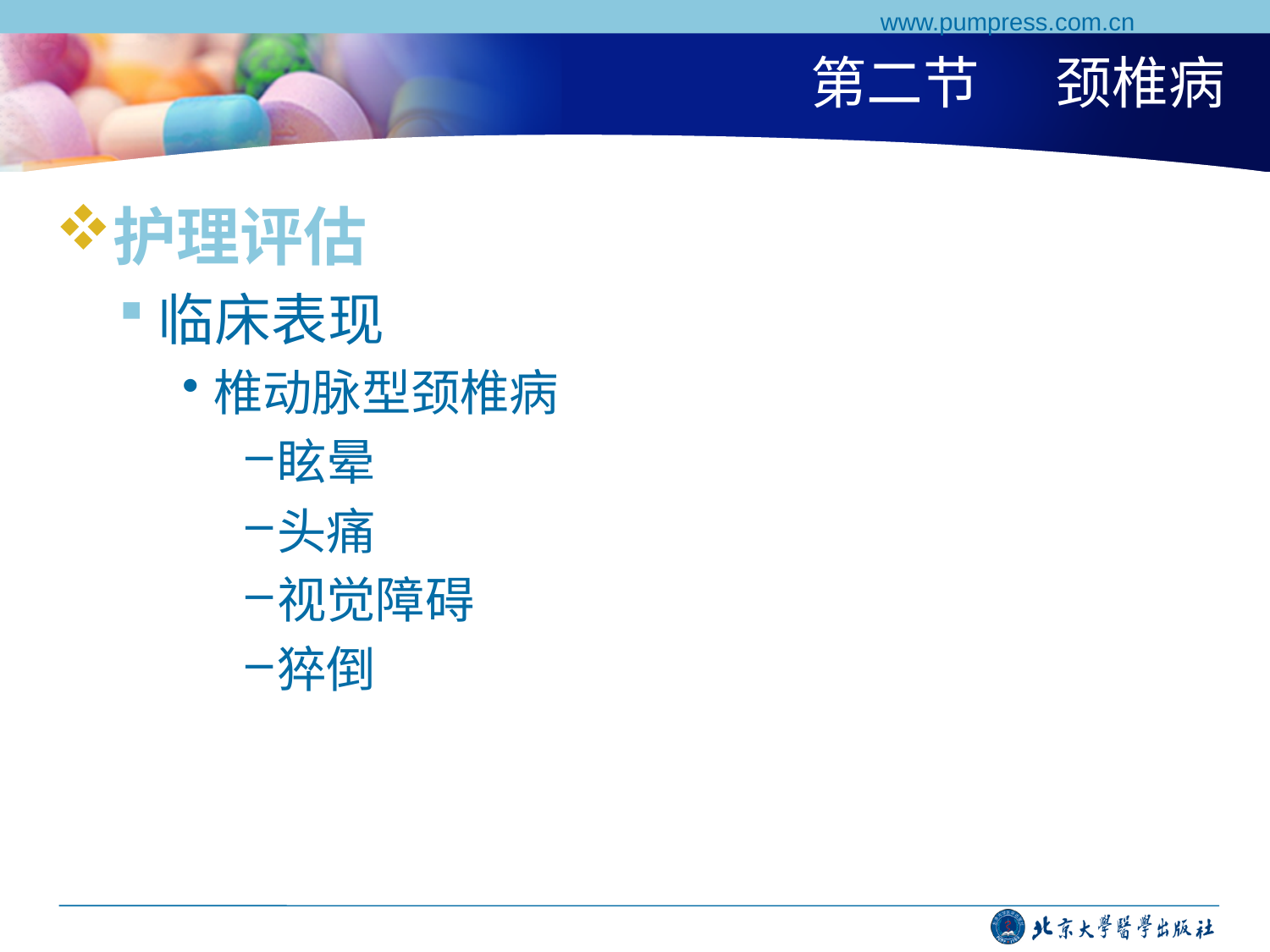

www.pumpress.com.cn
# 第二节      颈椎病
护理评估
临床表现
椎动脉型颈椎病
眩晕
头痛
视觉障碍
猝倒